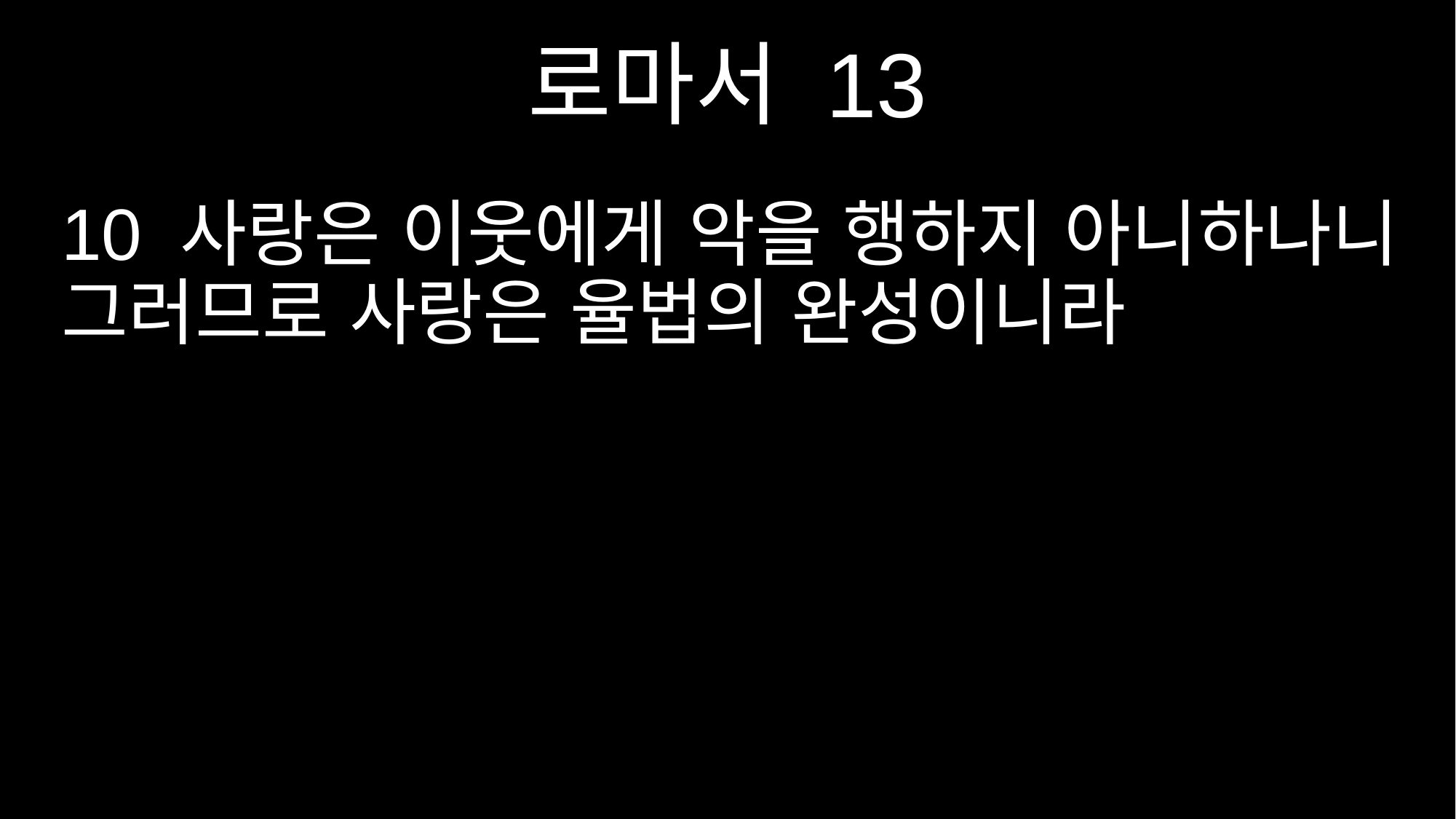

로마서 13
10 사랑은 이웃에게 악을 행하지 아니하나니 그러므로 사랑은 율법의 완성이니라